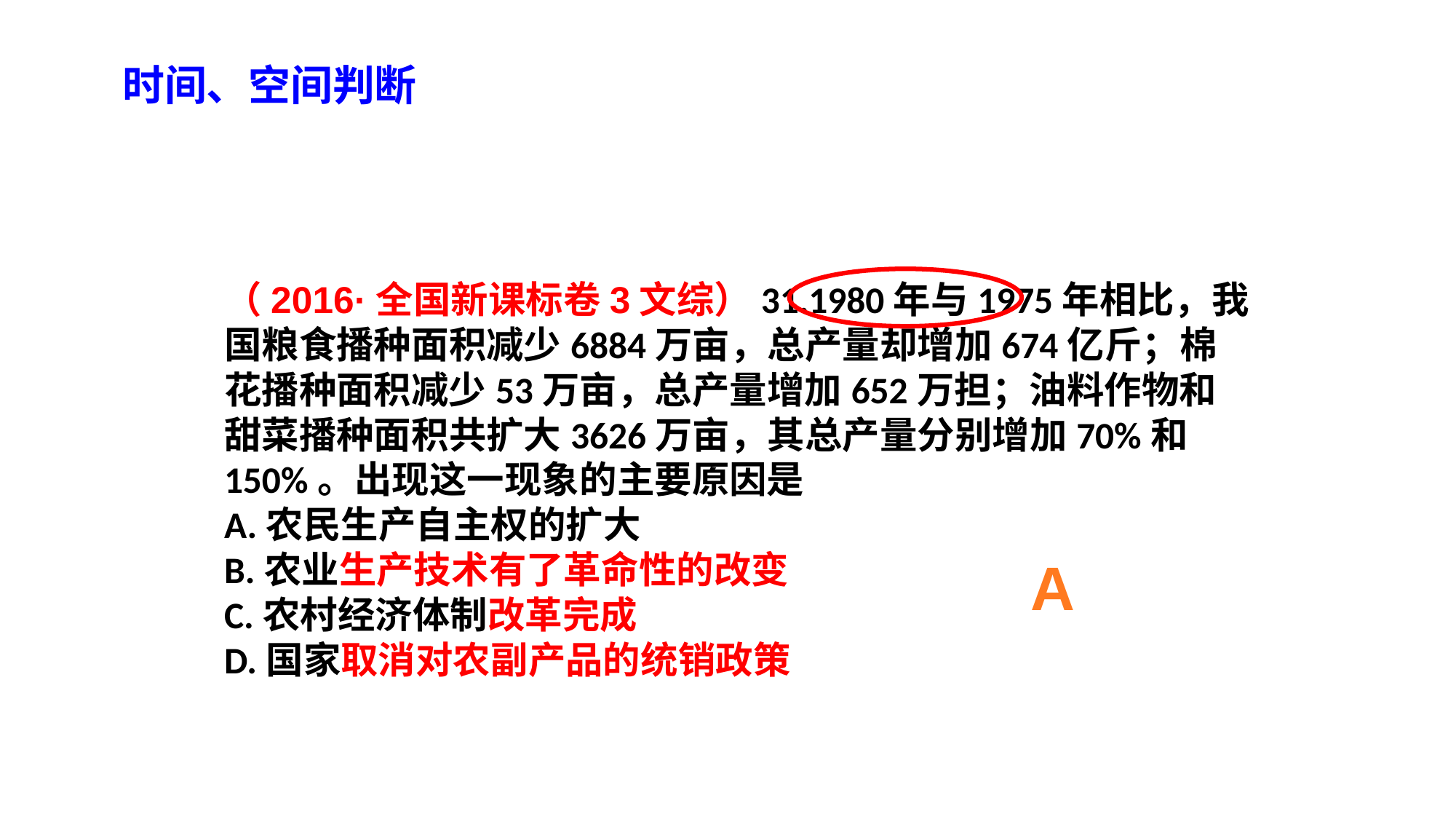

时间、空间判断

（2016·全国新课标卷3文综）31.1980年与1975年相比，我国粮食播种面积减少6884万亩，总产量却增加674亿斤；棉花播种面积减少53万亩，总产量增加652万担；油料作物和甜菜播种面积共扩大3626万亩，其总产量分别增加70%和150%。出现这一现象的主要原因是
A.农民生产自主权的扩大
B.农业生产技术有了革命性的改变
C.农村经济体制改革完成
D.国家取消对农副产品的统销政策
A